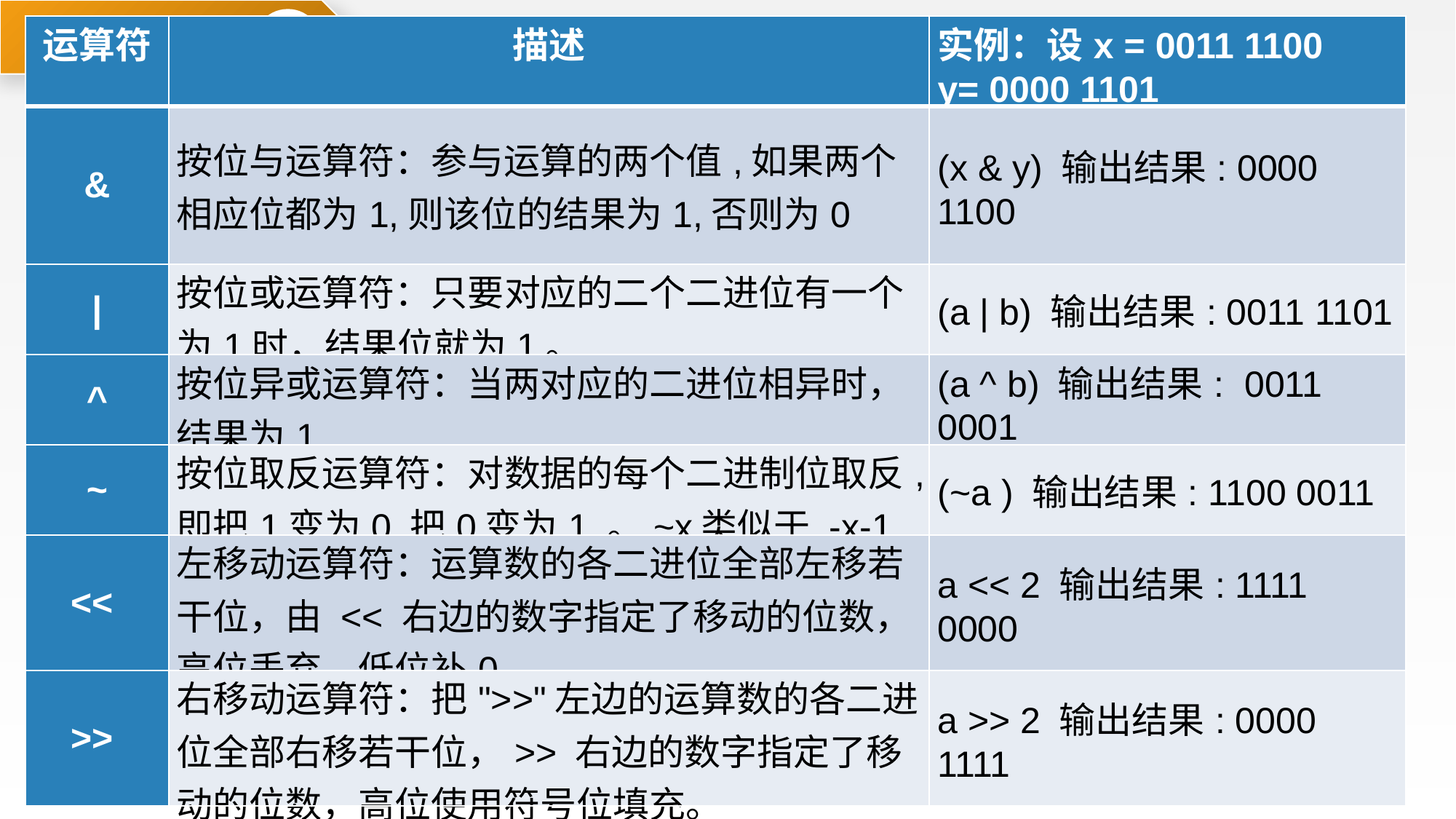

运算符与表达式
2.5
| 运算符 | 描述 | 实例：设x = 0011 1100 y= 0000 1101 |
| --- | --- | --- |
| & | 按位与运算符：参与运算的两个值,如果两个相应位都为1,则该位的结果为1,否则为0 | (x & y) 输出结果: 0000 1100 |
| | | 按位或运算符：只要对应的二个二进位有一个为1时，结果位就为1。 | (a | b) 输出结果: 0011 1101 |
| ^ | 按位异或运算符：当两对应的二进位相异时，结果为1 | (a ^ b) 输出结果:  0011 0001 |
| ~ | 按位取反运算符：对数据的每个二进制位取反,即把1变为0,把0变为1 。~x类似于 -x-1 | (~a ) 输出结果: 1100 0011 |
| << | 左移动运算符：运算数的各二进位全部左移若干位，由 << 右边的数字指定了移动的位数，高位丢弃，低位补0 | a << 2 输出结果: 1111 0000 |
| >> | 右移动运算符：把">>"左边的运算数的各二进位全部右移若干位，>> 右边的数字指定了移动的位数，高位使用符号位填充。 | a >> 2 输出结果: 0000 1111 |
5.位运算符
  Python中可以对数值进行按位运算，即把数字看作二进制来进行计算的。运算方法与规则：位运算符只能适用于整数，其总体运算规则为：首先把整数转换为二进制表示形式，按最低位对齐，高位补0，然后进行位运算，最后把得到的二进制转换为十进制数。